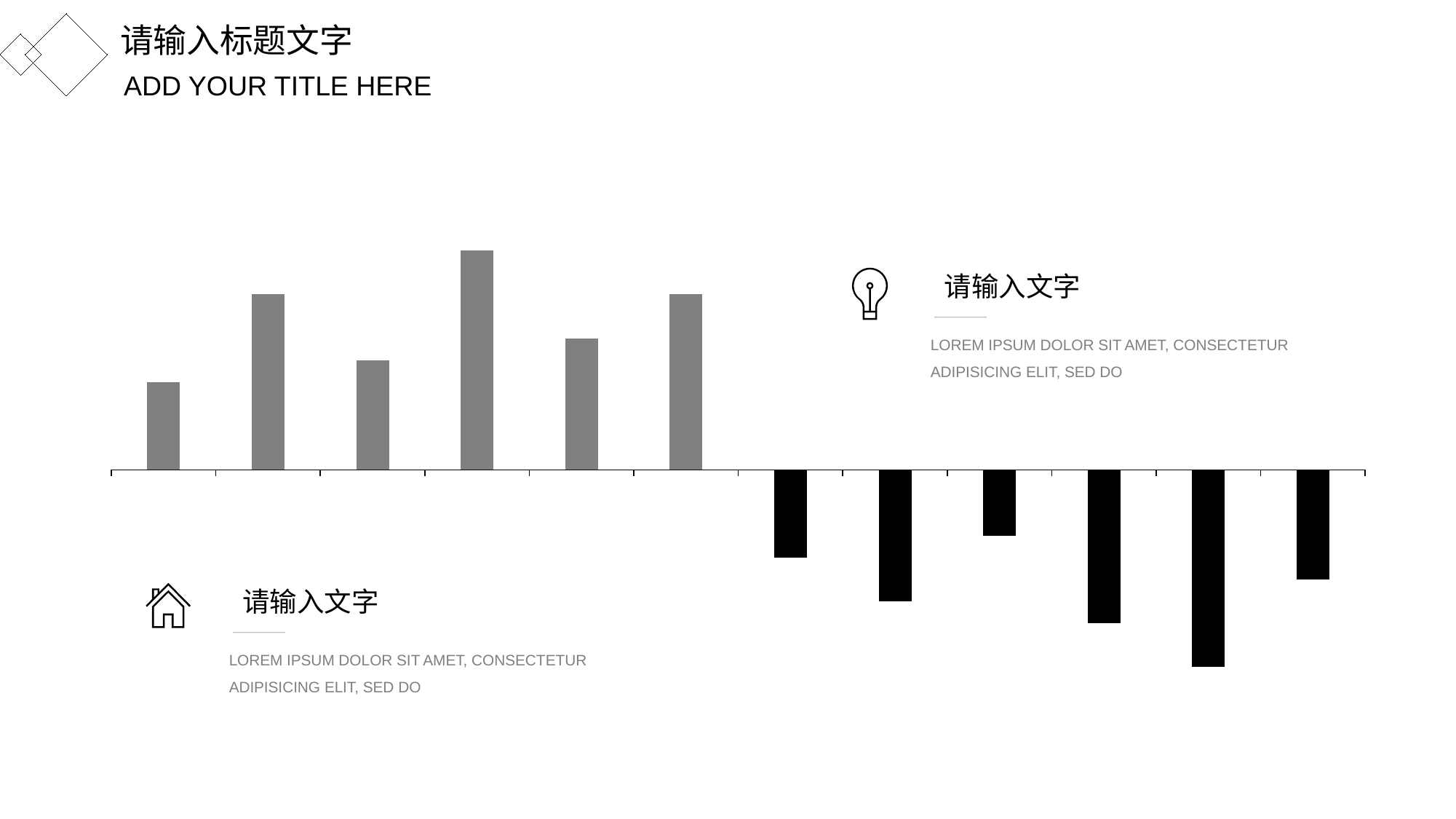

请输入标题文字

ADD YOUR TITLE HERE

### Chart

| Category | 系列 1 |
|---|---|
| TITLE | 4.0 |
| TITLE | 8.0 |
| TITLE | 5.0 |
| TITLE | 10.0 |
| TITLE | 6.0 |
| TITLE | 8.0 |
| TITLE | -4.0 |
| TITLE | -6.0 |
| TITLE | -3.0 |
| TITLE | -7.0 |
| TITLE | -9.0 |
| TITLE | -5.0 |
请输入文字

LOREM IPSUM DOLOR SIT AMET, CONSECTETUR ADIPISICING ELIT, SED DO
请输入文字

LOREM IPSUM DOLOR SIT AMET, CONSECTETUR ADIPISICING ELIT, SED DO